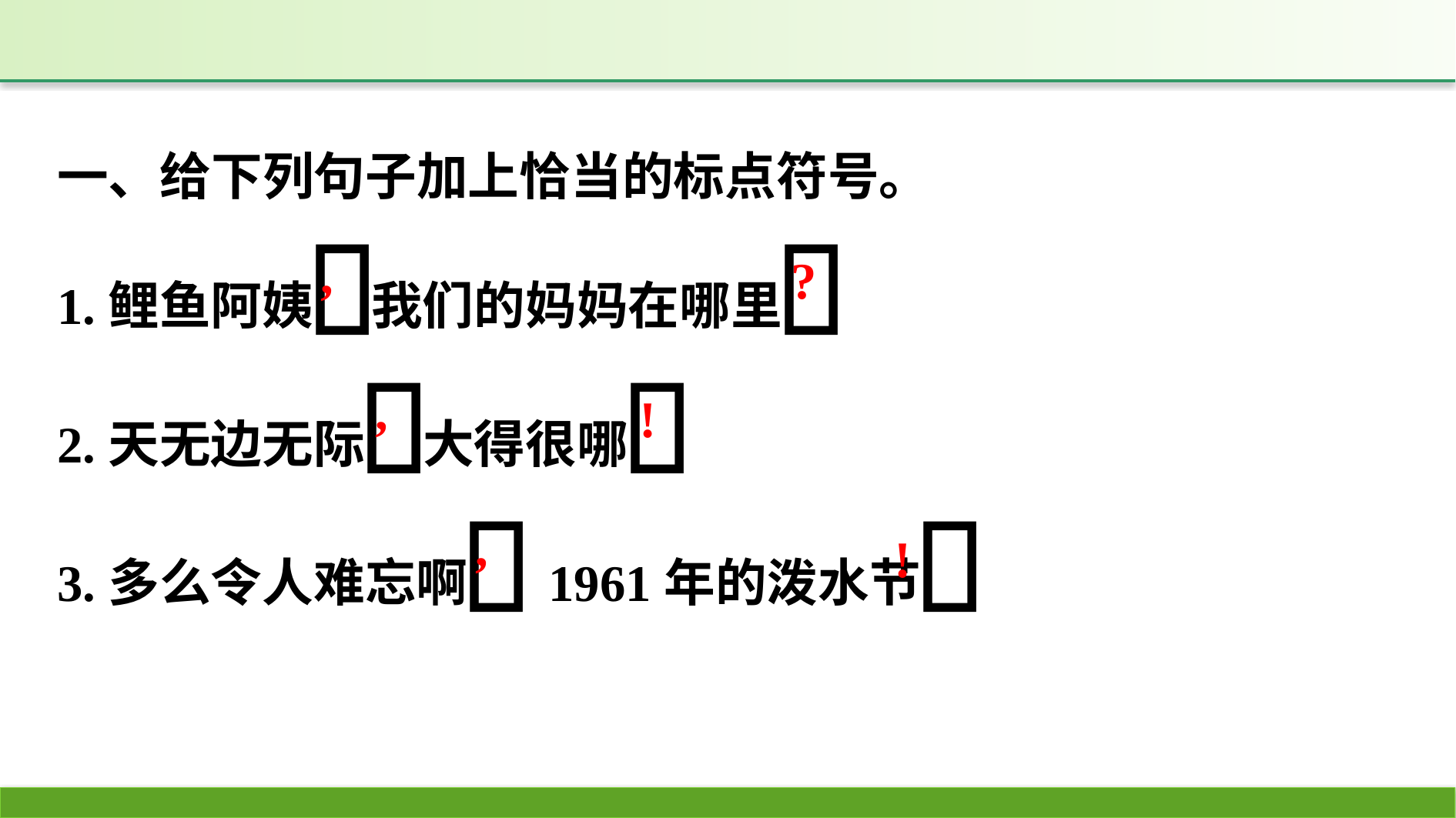

一、给下列句子加上恰当的标点符号。
1.鲤鱼阿姨⎕我们的妈妈在哪里⎕
2.天无边无际⎕大得很哪⎕
3.多么令人难忘啊⎕1961年的泼水节⎕
,
?
,
!
,
!